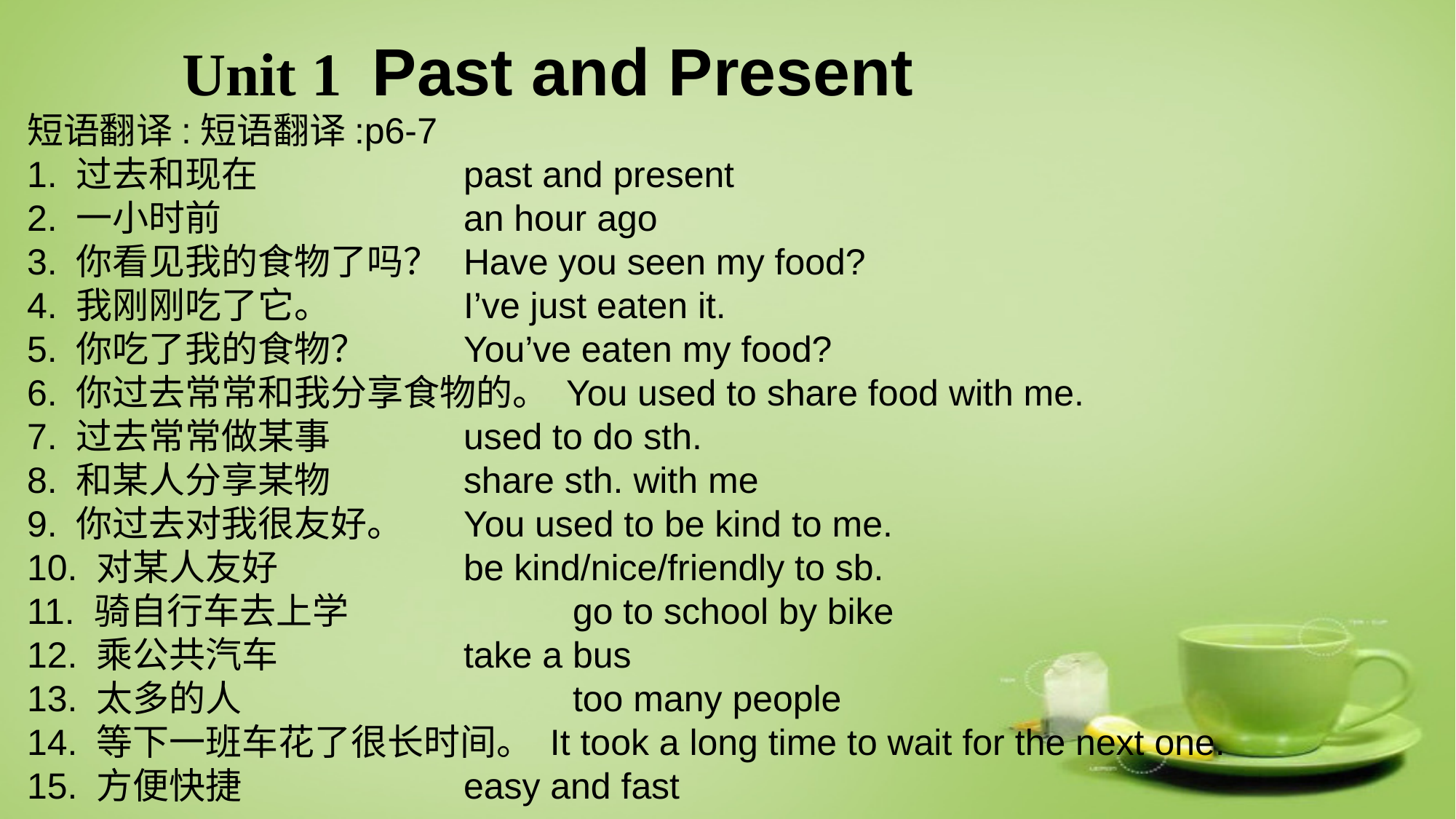

Unit 1  Past and Present
短语翻译:短语翻译:p6-7
1. 过去和现在 		past and present
2. 一小时前 			an hour ago
3. 你看见我的食物了吗？ 	Have you seen my food?
4. 我刚刚吃了它。 		I’ve just eaten it.
5. 你吃了我的食物？ 	You’ve eaten my food?
6. 你过去常常和我分享食物的。 You used to share food with me.
7. 过去常常做某事 		used to do sth.
8. 和某人分享某物 		share sth. with me
9. 你过去对我很友好。 	You used to be kind to me.
10. 对某人友好 		be kind/nice/friendly to sb.
11. 骑自行车去上学 		go to school by bike
12. 乘公共汽车	 	take a bus
13. 太多的人 			too many people
14. 等下一班车花了很长时间。 It took a long time to wait for the next one.
15. 方便快捷           		easy and fast